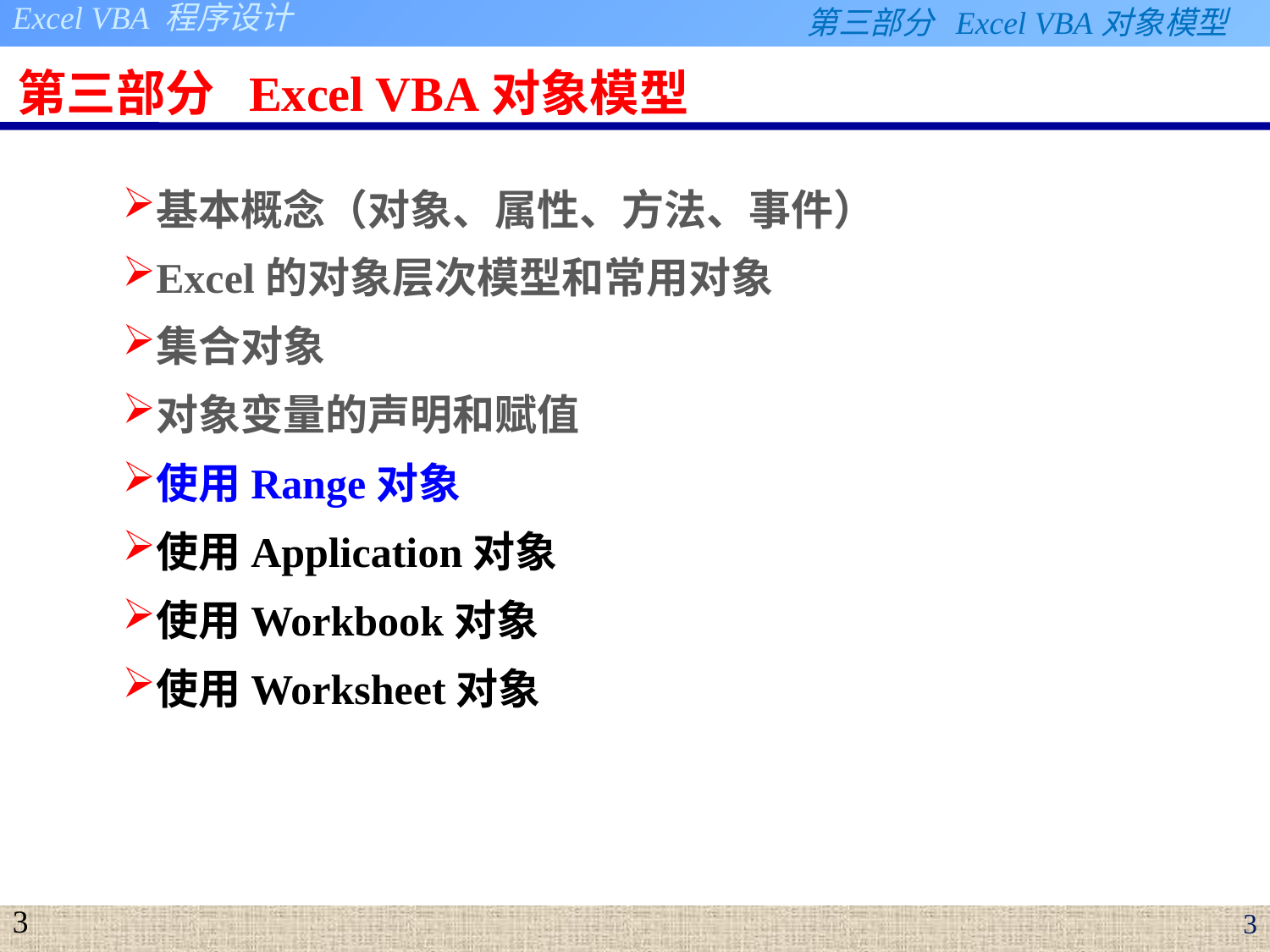

# 第三部分  Excel VBA对象模型
基本概念（对象、属性、方法、事件）
Excel的对象层次模型和常用对象
集合对象
对象变量的声明和赋值
使用Range对象
使用Application对象
使用Workbook对象
使用Worksheet对象
3